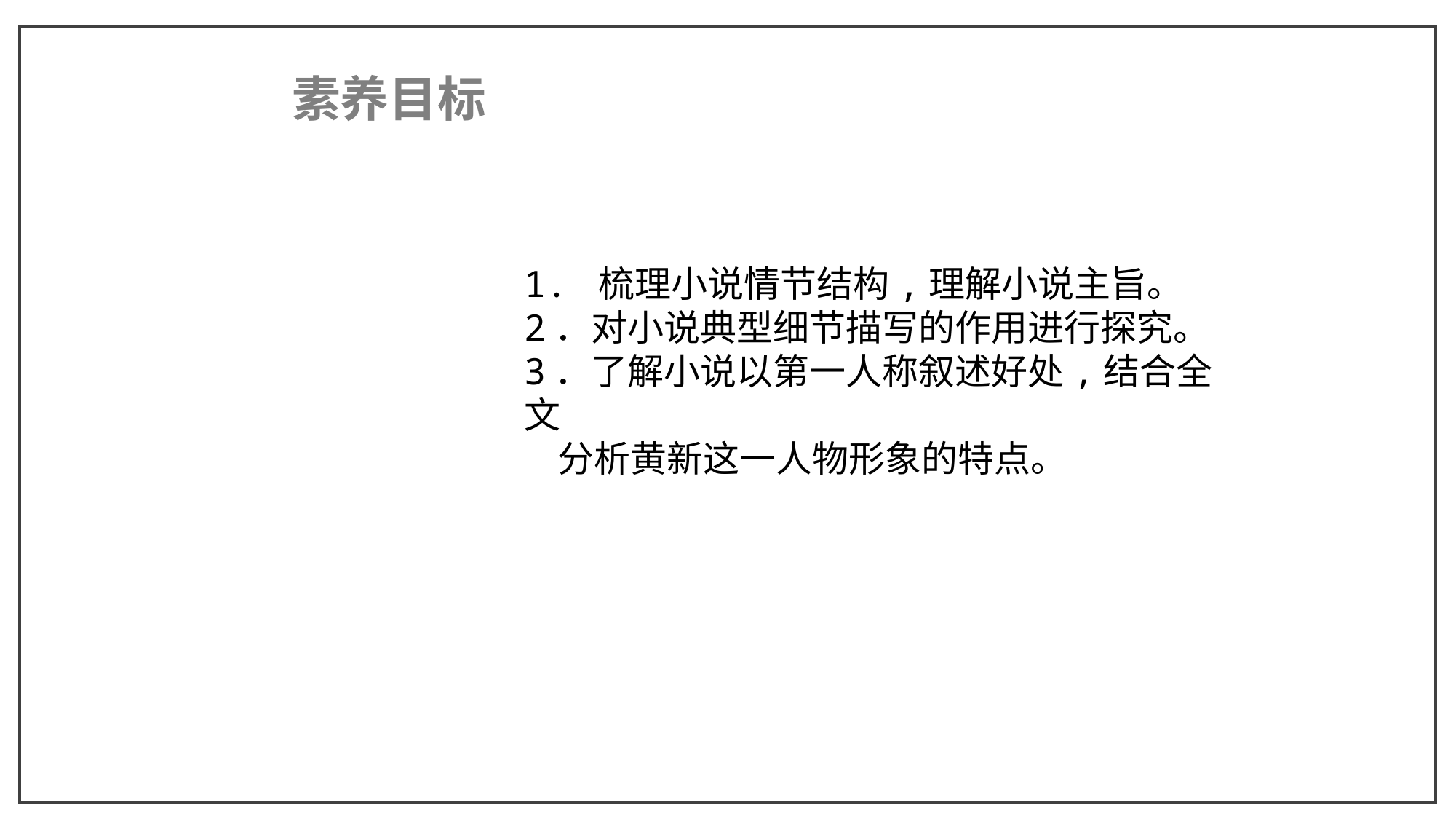

素养目标

1. 梳理小说情节结构,理解小说主旨。
2．对小说典型细节描写的作用进行探究。
3．了解小说以第一人称叙述好处,结合全文
   分析黄新这一人物形象的特点。